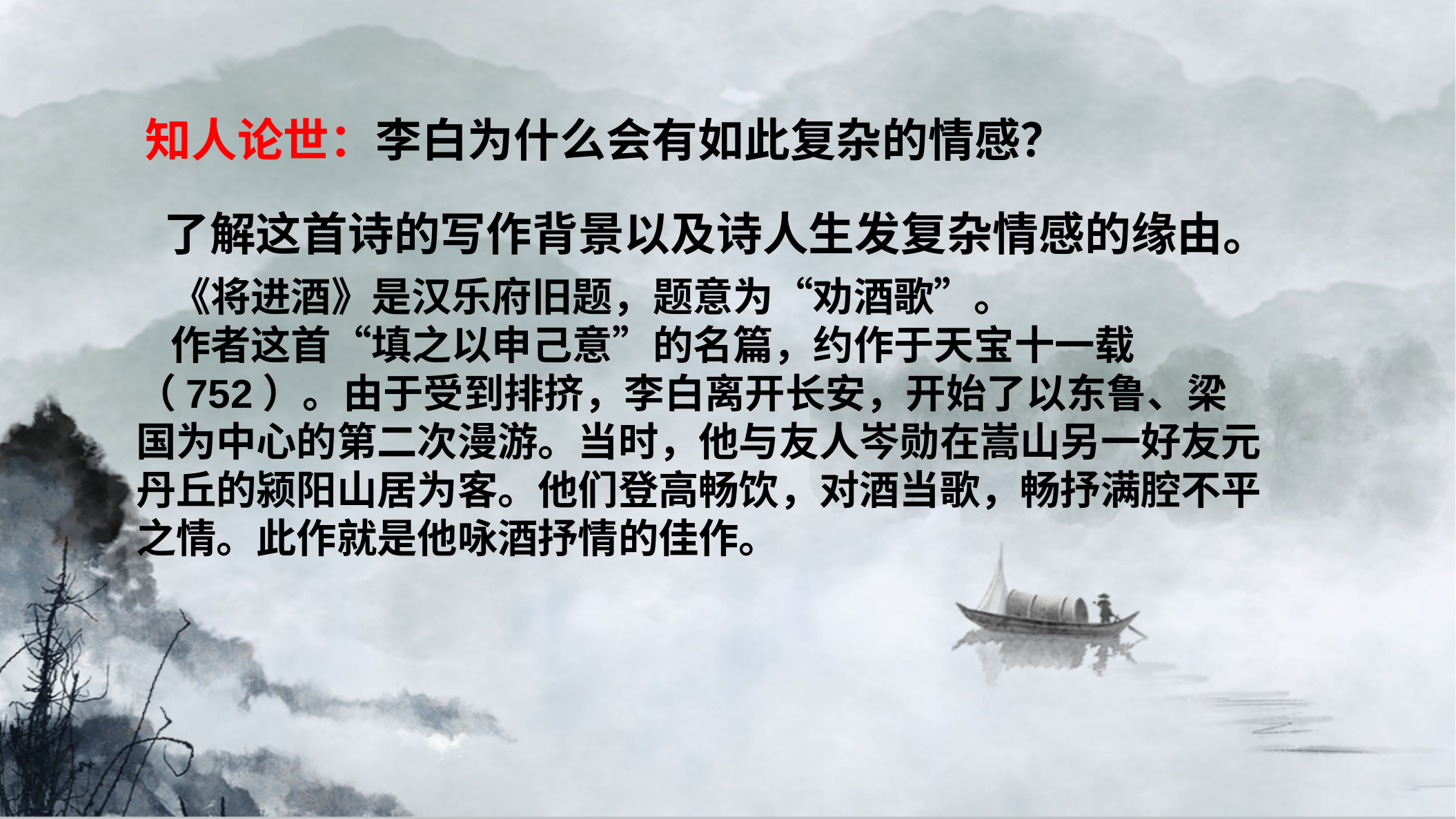

知人论世：李白为什么会有如此复杂的情感？
了解这首诗的写作背景以及诗人生发复杂情感的缘由。
《将进酒》是汉乐府旧题，题意为“劝酒歌”。
作者这首“填之以申己意”的名篇，约作于天宝十一载（752）。由于受到排挤，李白离开长安，开始了以东鲁、梁国为中心的第二次漫游。当时，他与友人岑勋在嵩山另一好友元丹丘的颍阳山居为客。他们登高畅饮，对酒当歌，畅抒满腔不平之情。此作就是他咏酒抒情的佳作。